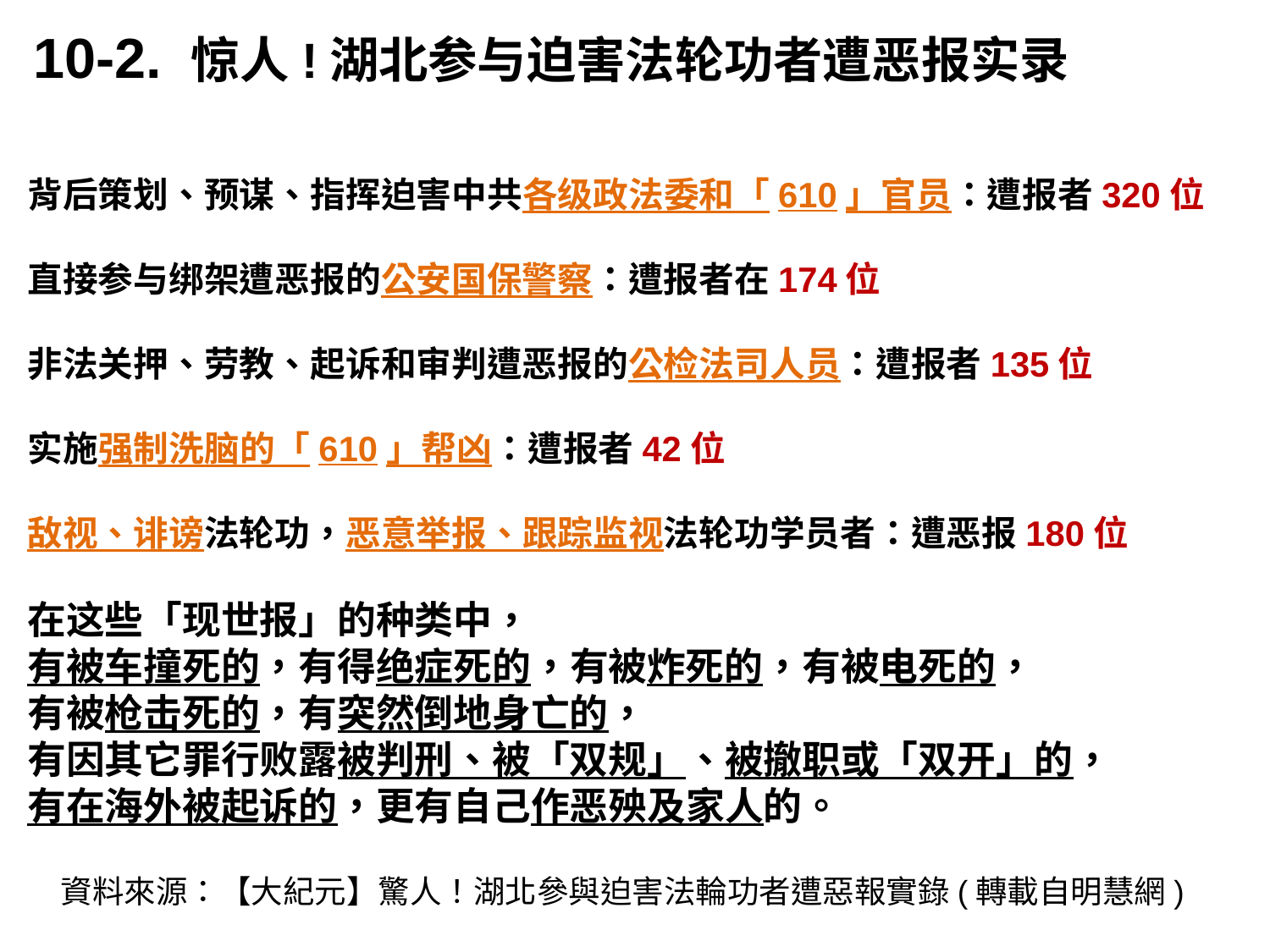

10-2. 惊人!湖北参与迫害法轮功者遭恶报实录
背后策划、预谋、指挥迫害中共各级政法委和「610」官员：遭报者320位

直接参与绑架遭恶报的公安国保警察：遭报者在174位

非法关押、劳教、起诉和审判遭恶报的公检法司人员：遭报者135位

实施强制洗脑的「610」帮凶：遭报者42位

敌视、诽谤法轮功，恶意举报、跟踪监视法轮功学员者：遭恶报180位

在这些「现世报」的种类中，
有被车撞死的，有得绝症死的，有被炸死的，有被电死的，
有被枪击死的，有突然倒地身亡的，
有因其它罪行败露被判刑、被「双规」、被撤职或「双开」的，
有在海外被起诉的，更有自己作恶殃及家人的。
資料來源：【大紀元】驚人！湖北參與迫害法輪功者遭惡報實錄(轉載自明慧網)